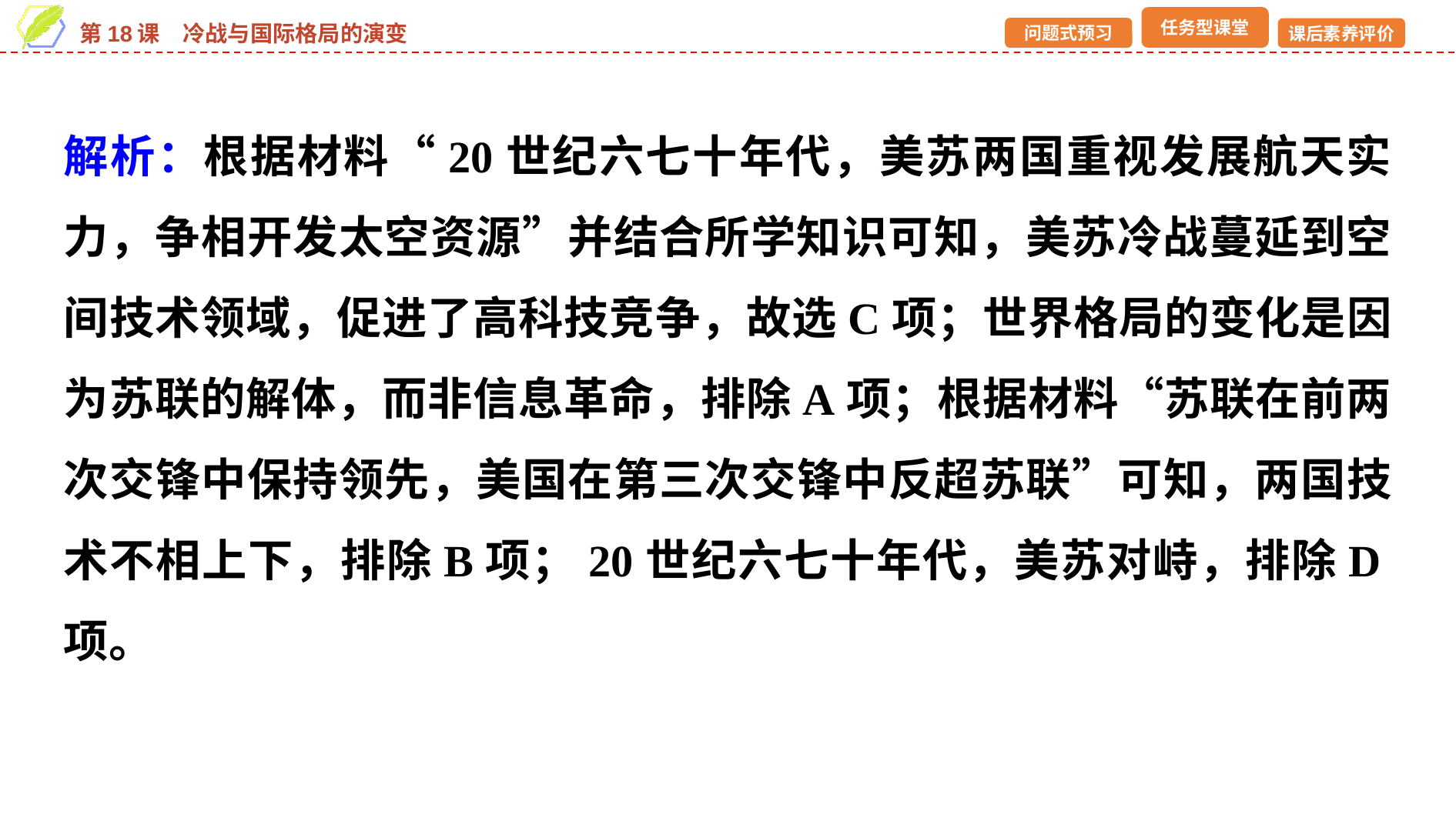

解析：根据材料“20世纪六七十年代，美苏两国重视发展航天实力，争相开发太空资源”并结合所学知识可知，美苏冷战蔓延到空间技术领域，促进了高科技竞争，故选C项；世界格局的变化是因为苏联的解体，而非信息革命，排除A项；根据材料“苏联在前两次交锋中保持领先，美国在第三次交锋中反超苏联”可知，两国技术不相上下，排除B项；20世纪六七十年代，美苏对峙，排除D项。